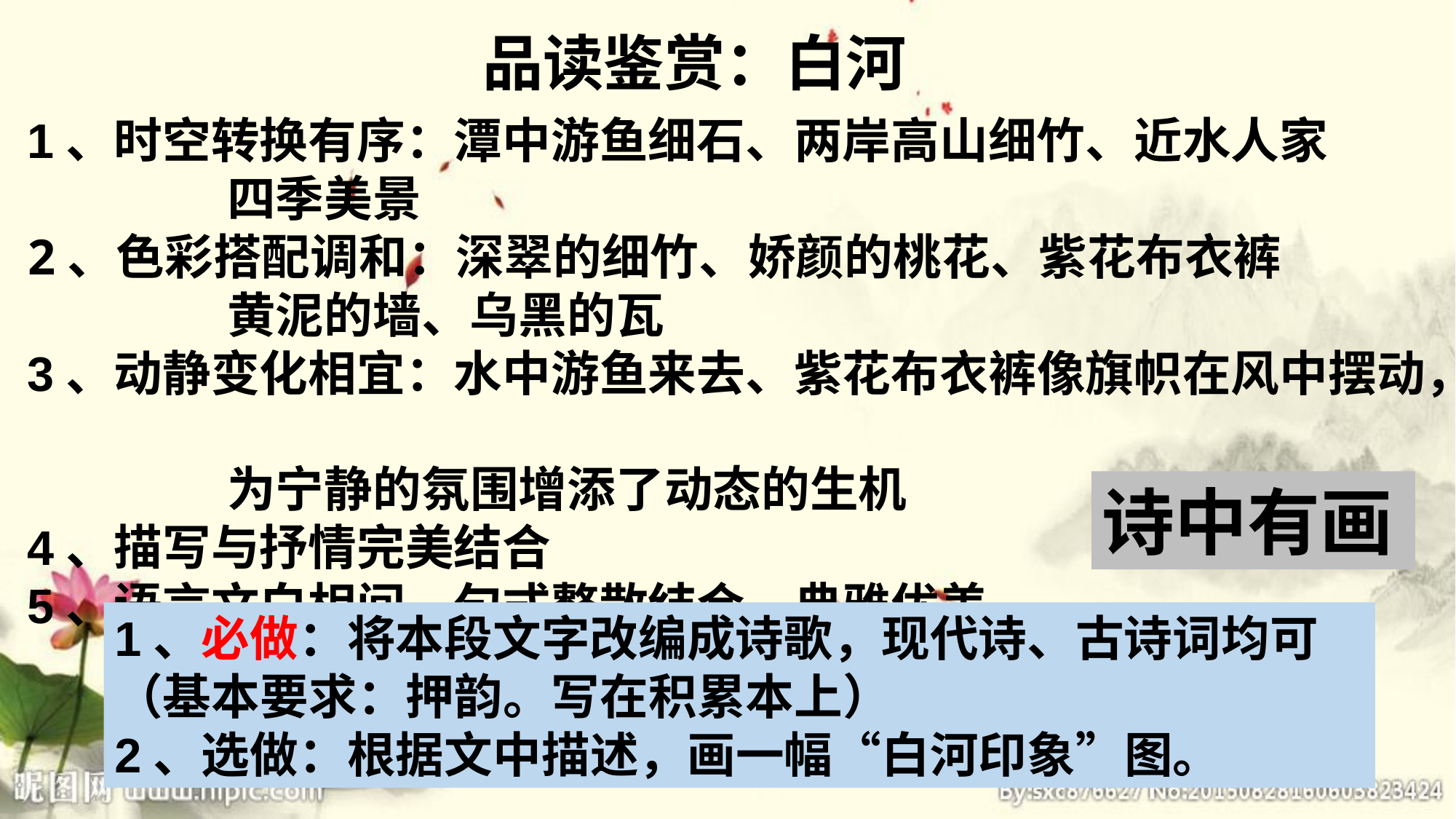

品读鉴赏：白河
1、时空转换有序：潭中游鱼细石、两岸高山细竹、近水人家
                 四季美景
2、色彩搭配调和：深翠的细竹、娇颜的桃花、紫花布衣裤
                 黄泥的墙、乌黑的瓦
3、动静变化相宜：水中游鱼来去、紫花布衣裤像旗帜在风中摆动，
                 为宁静的氛围增添了动态的生机
4、描写与抒情完美结合
5、语言文白相间，句式整散结合，典雅优美
诗中有画
1、必做：将本段文字改编成诗歌，现代诗、古诗词均可（基本要求：押韵。写在积累本上）
2、选做：根据文中描述，画一幅“白河印象”图。